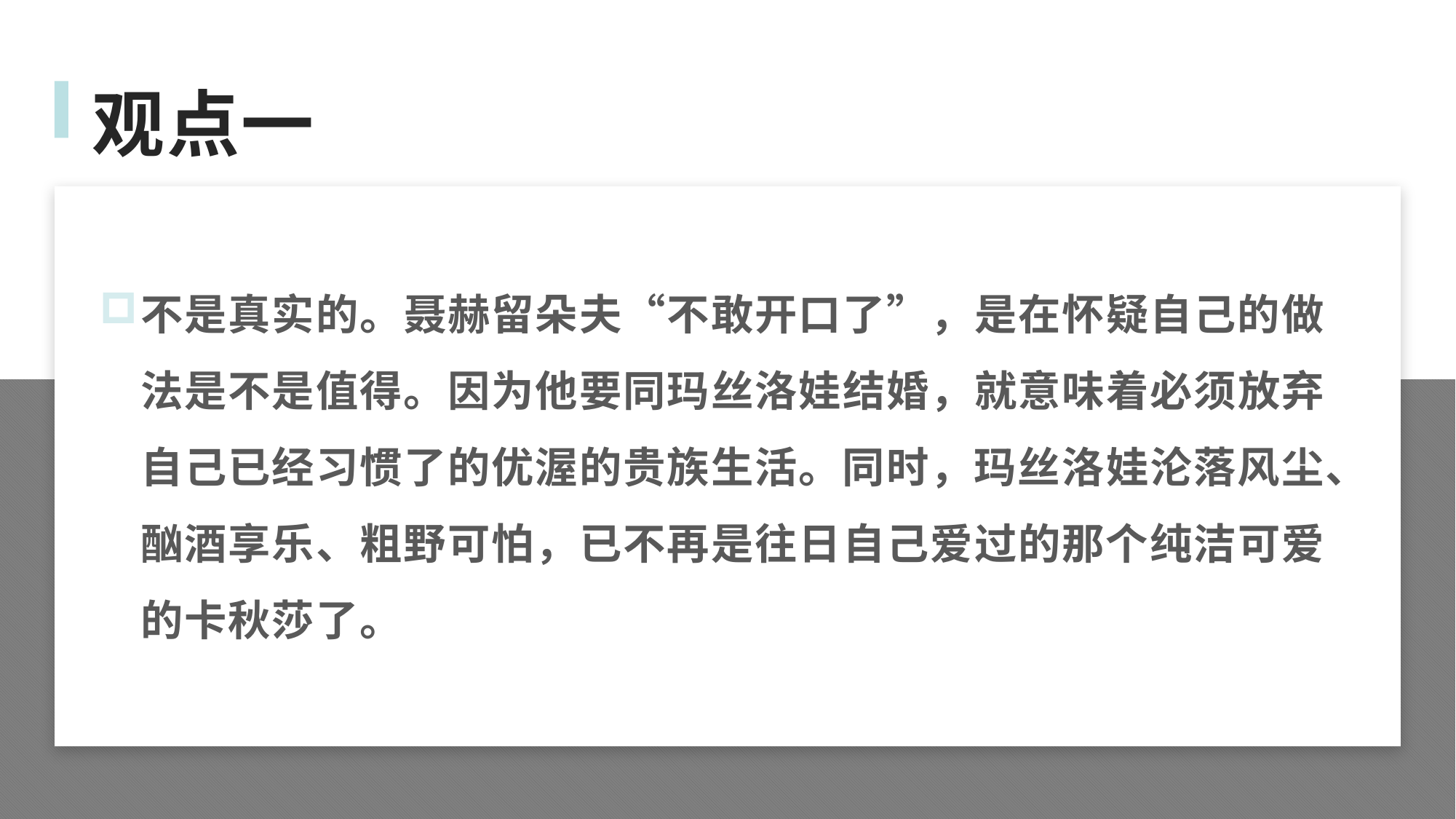

观点一

不是真实的。聂赫留朵夫“不敢开口了”，是在怀疑自己的做法是不是值得。因为他要同玛丝洛娃结婚，就意味着必须放弃自己已经习惯了的优渥的贵族生活。同时，玛丝洛娃沦落风尘、酗酒享乐、粗野可怕，已不再是往日自己爱过的那个纯洁可爱的卡秋莎了。